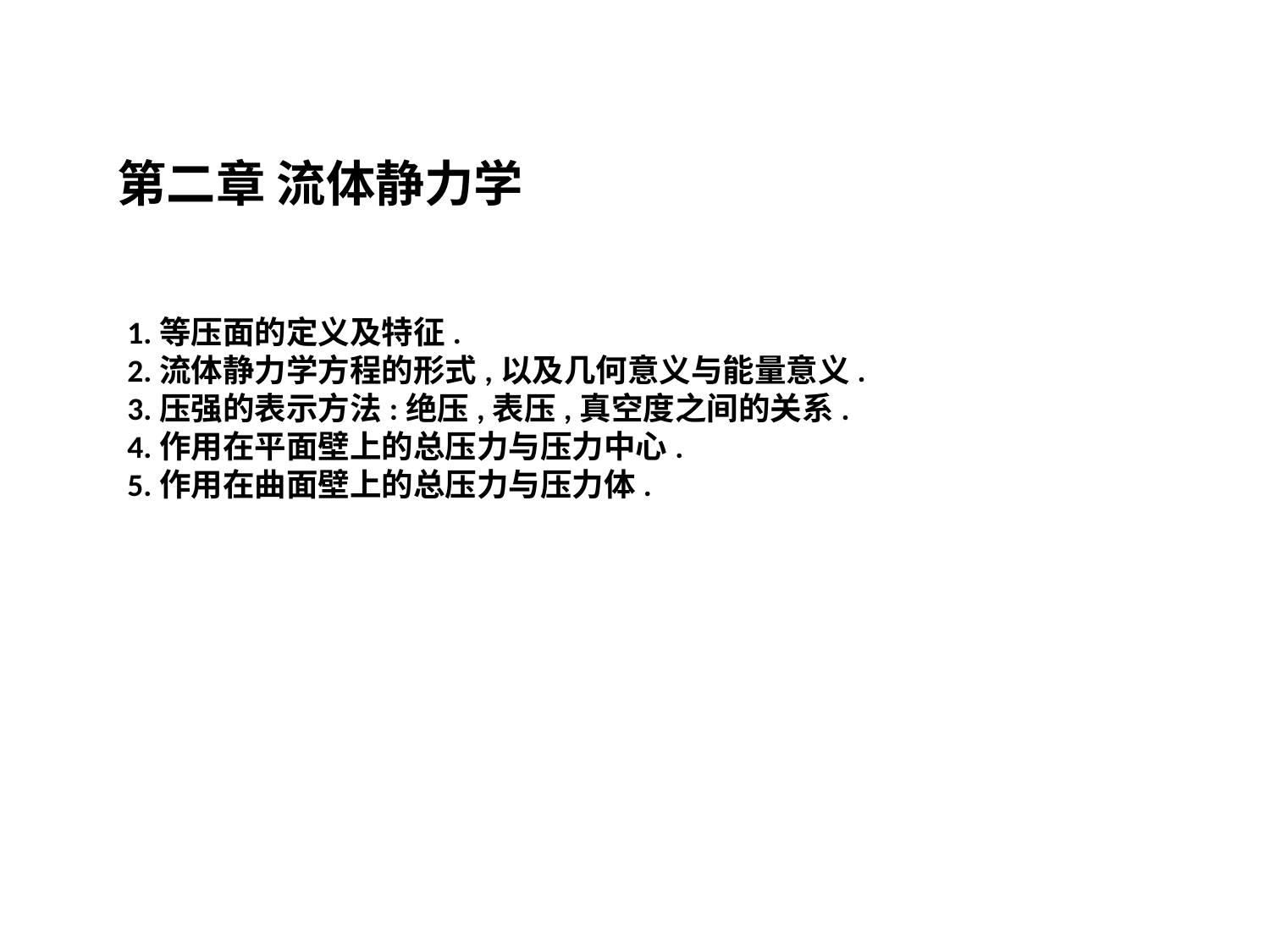

第二章 流体静力学
1.等压面的定义及特征.
2.流体静力学方程的形式,以及几何意义与能量意义.
3.压强的表示方法:绝压,表压,真空度之间的关系.
4.作用在平面壁上的总压力与压力中心.
5.作用在曲面壁上的总压力与压力体.